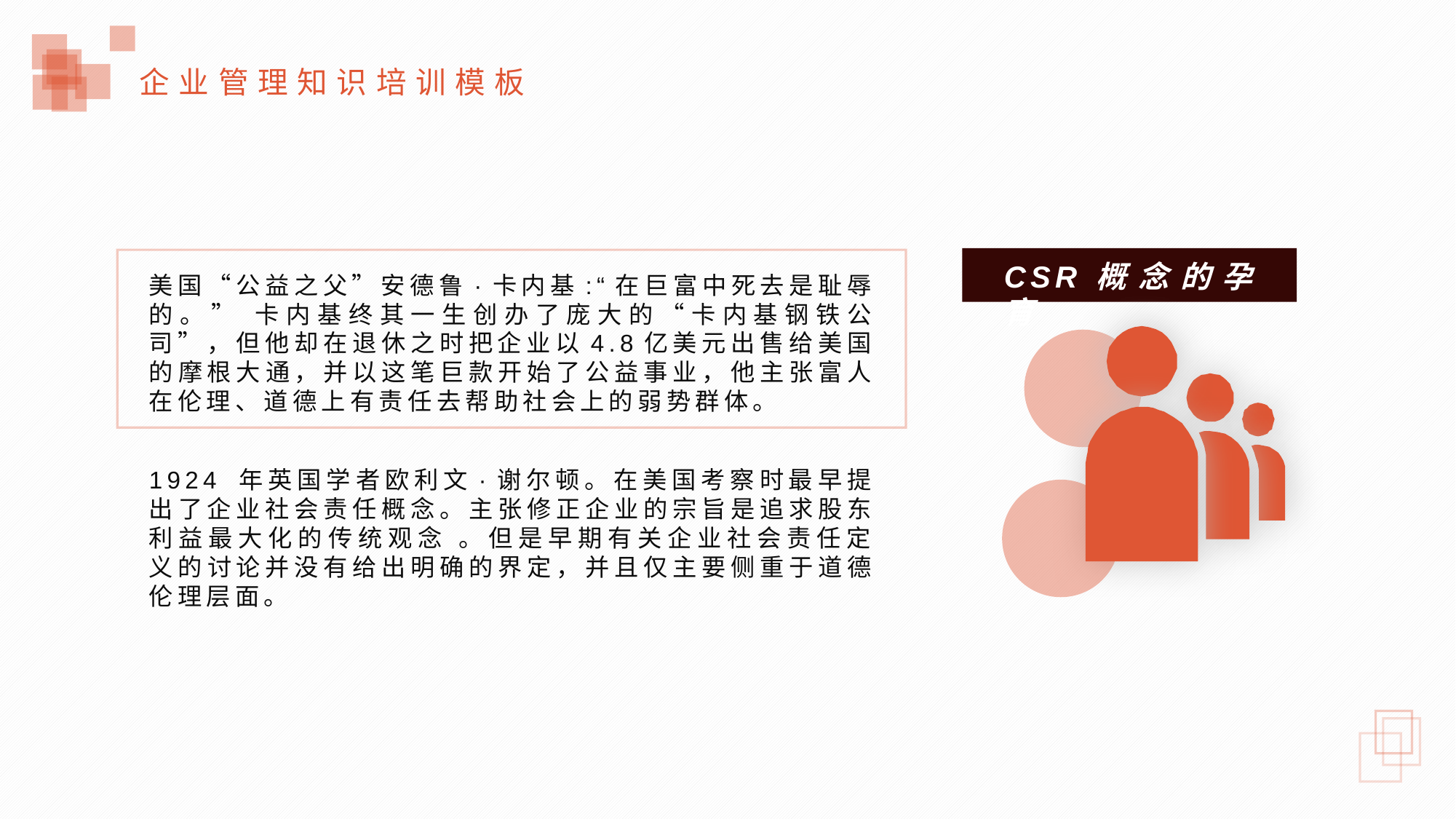

CSR概念的孕育
美国“公益之父”安德鲁·卡内基:“在巨富中死去是耻辱的。” 卡内基终其一生创办了庞大的“卡内基钢铁公司”，但他却在退休之时把企业以4.8亿美元出售给美国的摩根大通，并以这笔巨款开始了公益事业，他主张富人在伦理、道德上有责任去帮助社会上的弱势群体。

1924 年英国学者欧利文·谢尔顿。在美国考察时最早提出了企业社会责任概念。主张修正企业的宗旨是追求股东利益最大化的传统观念 。但是早期有关企业社会责任定义的讨论并没有给出明确的界定，并且仅主要侧重于道德伦理层面。